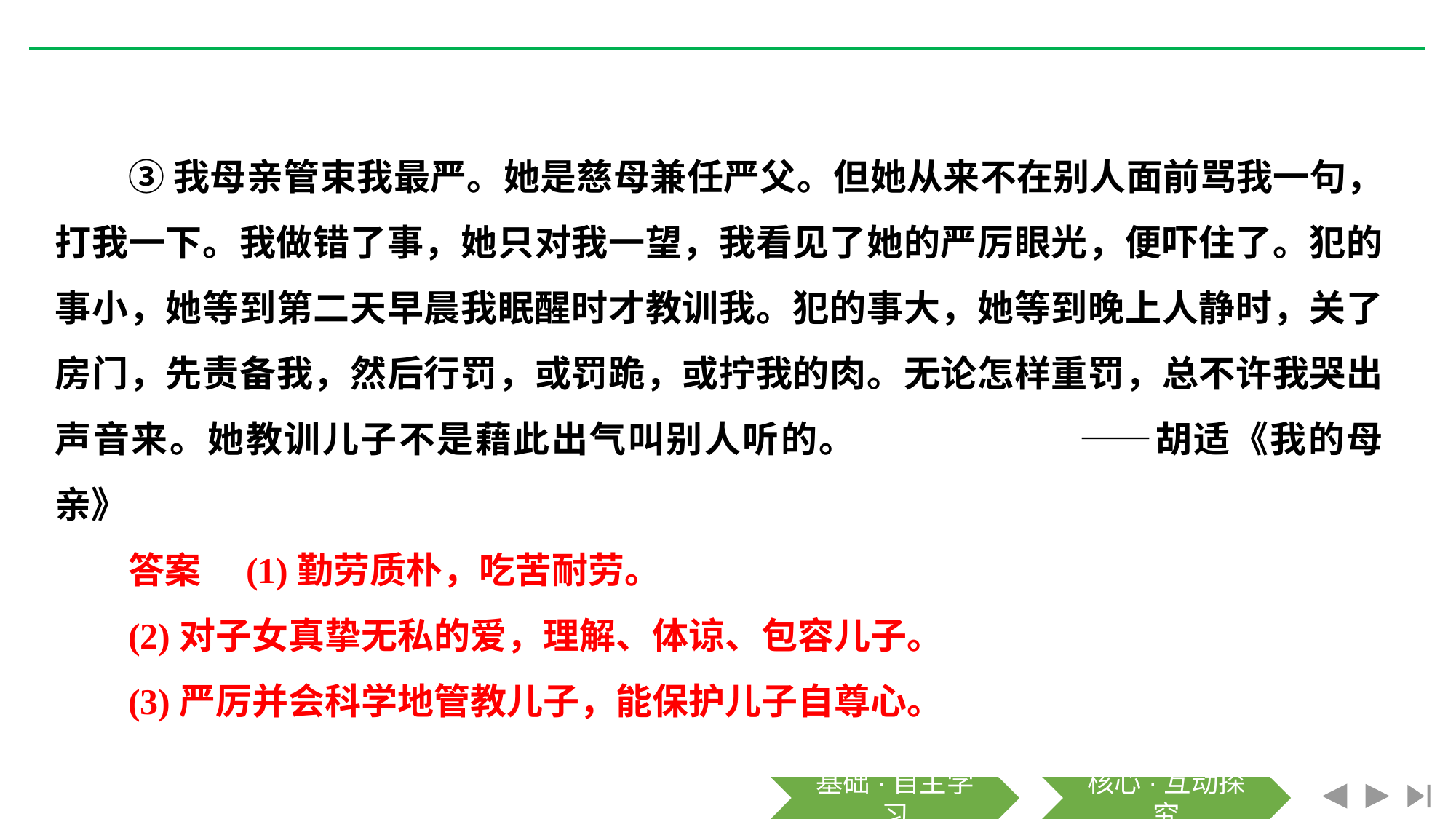

③我母亲管束我最严。她是慈母兼任严父。但她从来不在别人面前骂我一句，打我一下。我做错了事，她只对我一望，我看见了她的严厉眼光，便吓住了。犯的事小，她等到第二天早晨我眠醒时才教训我。犯的事大，她等到晚上人静时，关了房门，先责备我，然后行罚，或罚跪，或拧我的肉。无论怎样重罚，总不许我哭出声音来。她教训儿子不是藉此出气叫别人听的。		——胡适《我的母亲》
答案　(1)勤劳质朴，吃苦耐劳。
(2)对子女真挚无私的爱，理解、体谅、包容儿子。
(3)严厉并会科学地管教儿子，能保护儿子自尊心。